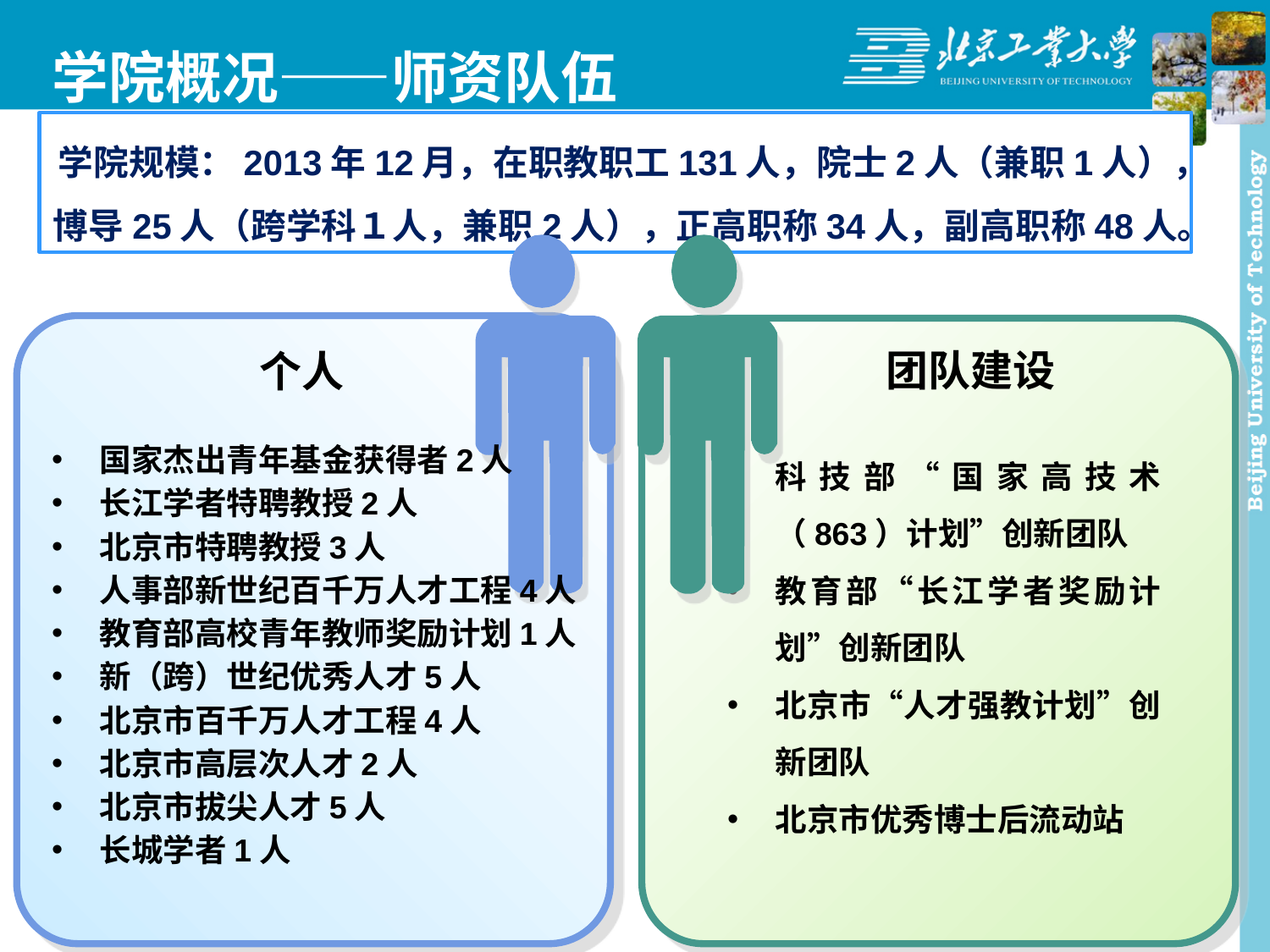

学院概况——师资队伍
学院规模：2013年12月，在职教职工131人，院士2人（兼职1人），博导25人（跨学科１人，兼职2人），正高职称34人，副高职称48人。

科技部“国家高技术（863）计划”创新团队
教育部“长江学者奖励计划”创新团队
北京市“人才强教计划”创新团队
北京市优秀博士后流动站
国家杰出青年基金获得者2人
长江学者特聘教授2人
北京市特聘教授3人
人事部新世纪百千万人才工程4人
教育部高校青年教师奖励计划1人
新（跨）世纪优秀人才5人
北京市百千万人才工程4人
北京市高层次人才2人
北京市拔尖人才5人
长城学者1人
团队建设
个人